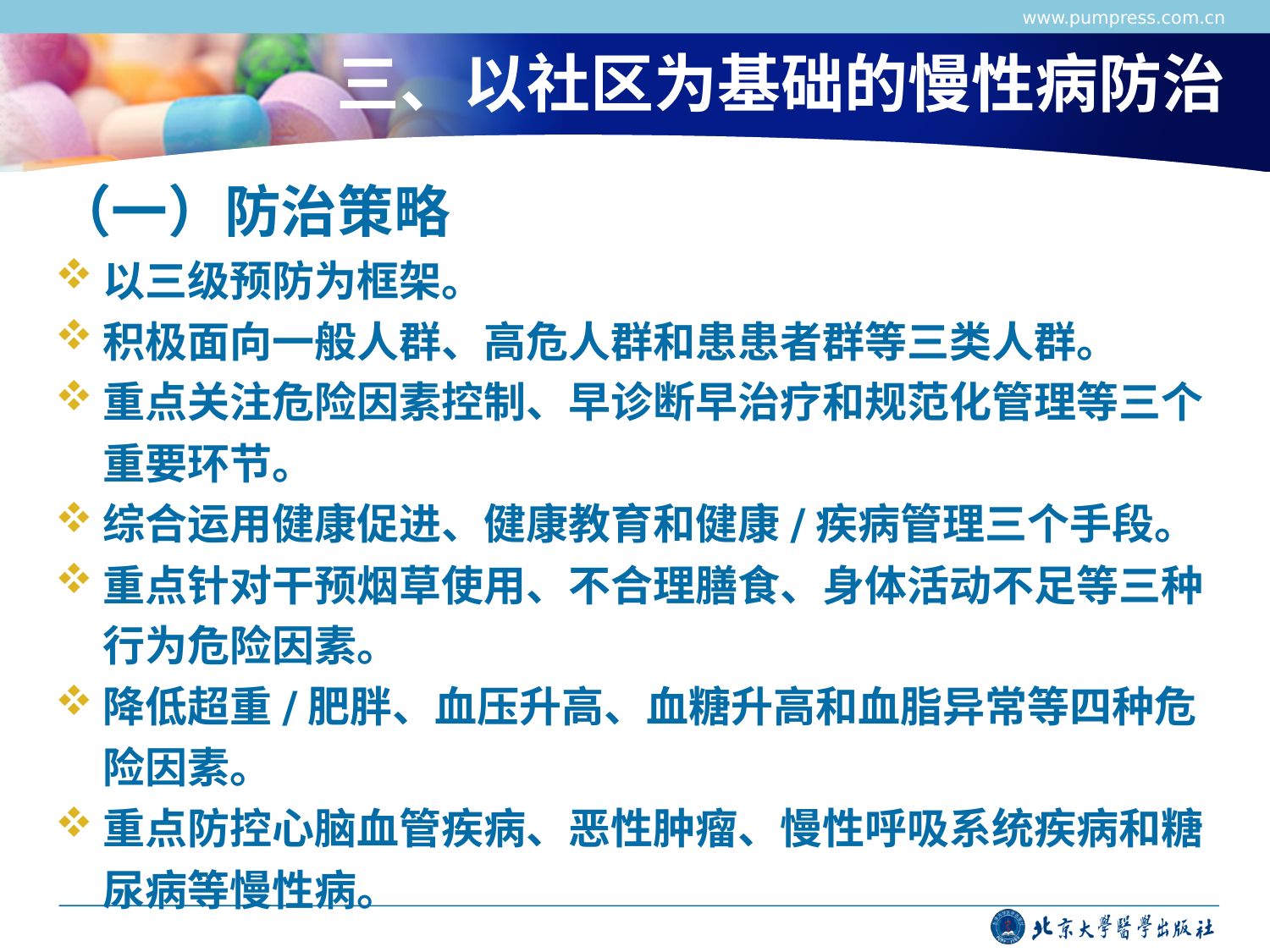

www.pumpress.com.cn
# 三、以社区为基础的慢性病防治
（一）防治策略
以三级预防为框架。
积极面向一般人群、高危人群和患患者群等三类人群。
重点关注危险因素控制、早诊断早治疗和规范化管理等三个重要环节。
综合运用健康促进、健康教育和健康/疾病管理三个手段。
重点针对干预烟草使用、不合理膳食、身体活动不足等三种行为危险因素。
降低超重/肥胖、血压升高、血糖升高和血脂异常等四种危险因素。
重点防控心脑血管疾病、恶性肿瘤、慢性呼吸系统疾病和糖尿病等慢性病。